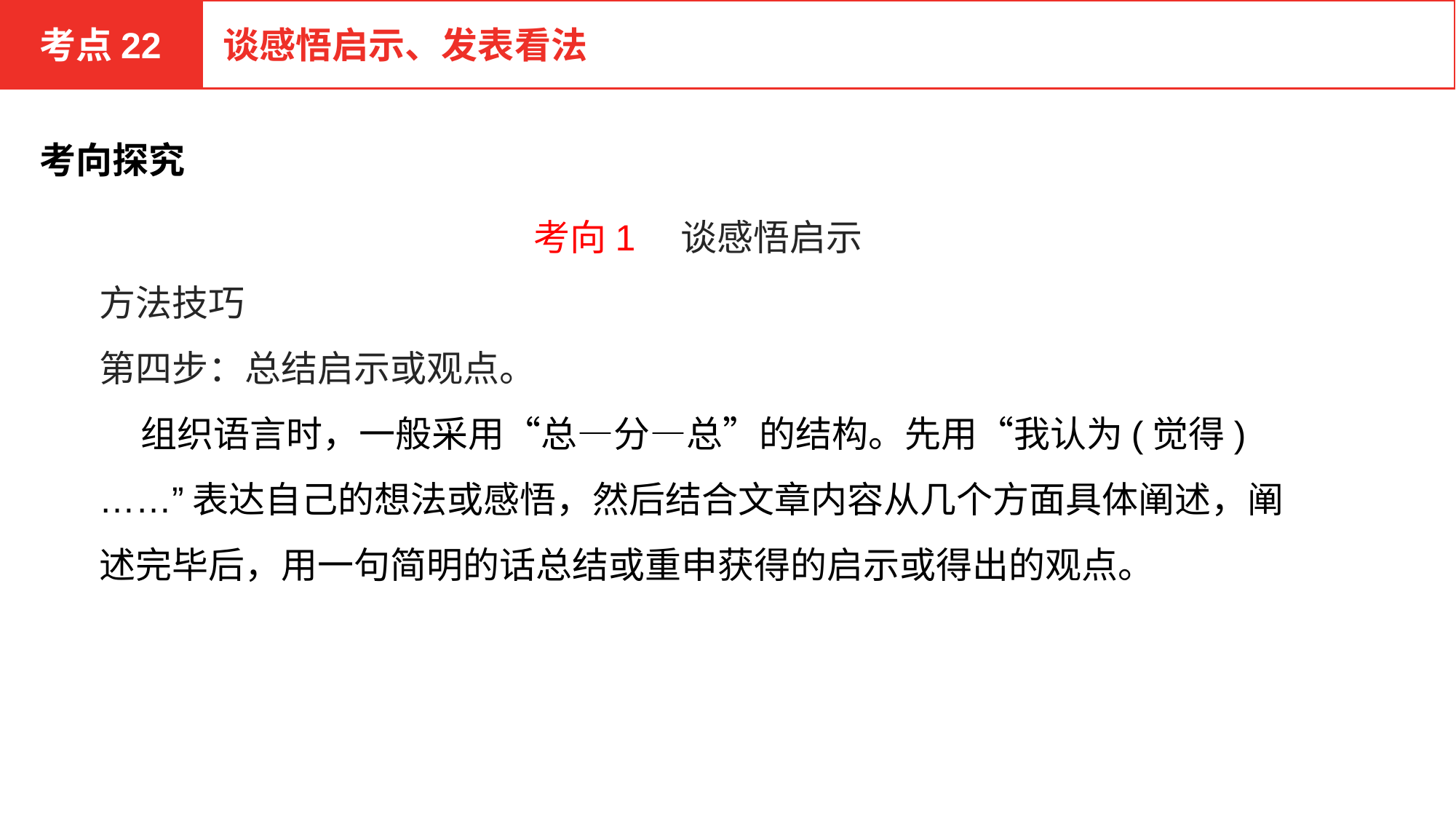

考点22
谈感悟启示、发表看法
考向探究
考向1　谈感悟启示
方法技巧
第四步：总结启示或观点。
    组织语言时，一般采用“总—分—总”的结构。先用“我认为(觉得)……”表达自己的想法或感悟，然后结合文章内容从几个方面具体阐述，阐述完毕后，用一句简明的话总结或重申获得的启示或得出的观点。